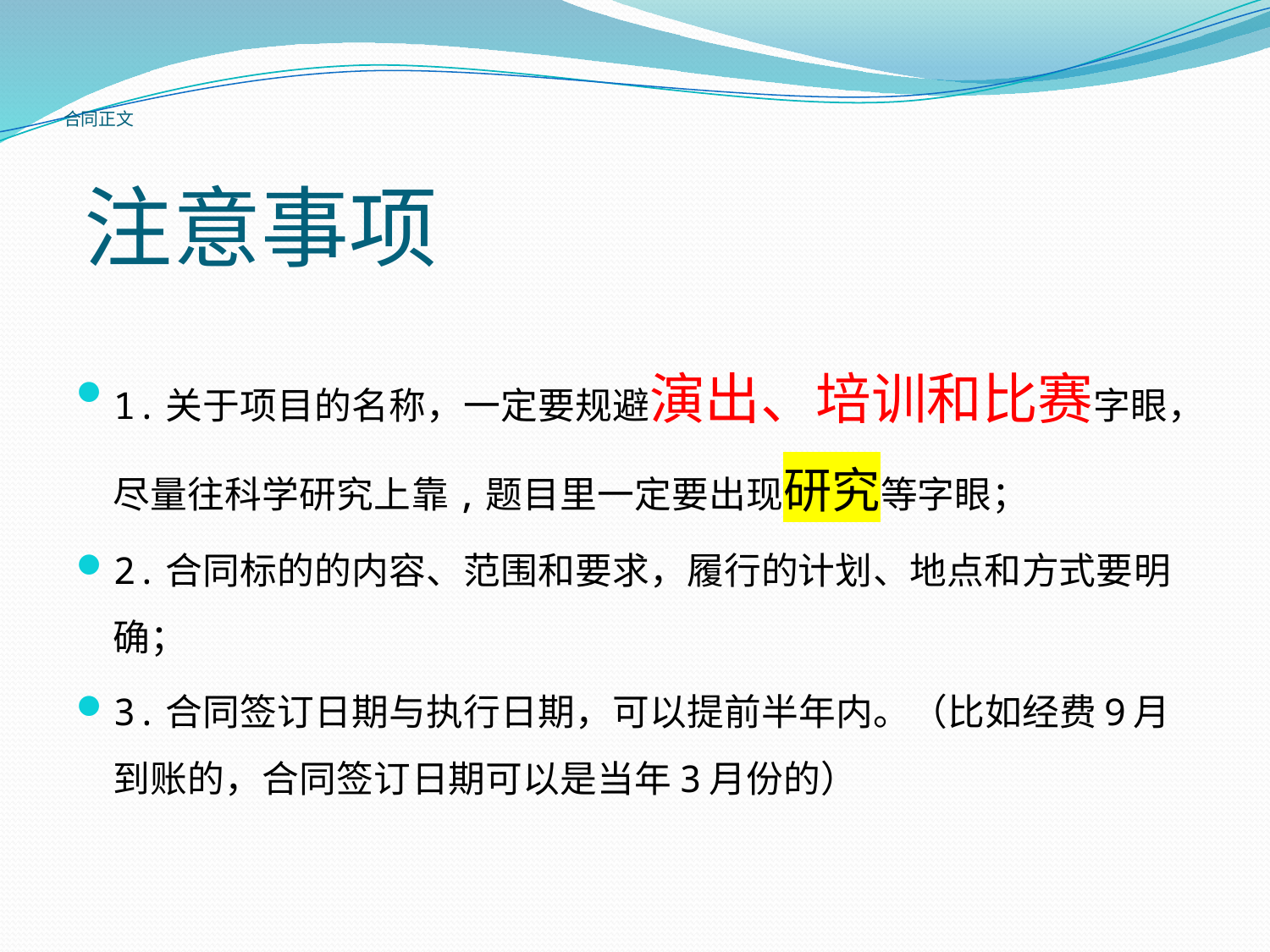

# 合同正文
注意事项

1.关于项目的名称，一定要规避演出、培训和比赛字眼，尽量往科学研究上靠,题目里一定要出现研究等字眼；
2.合同标的的内容、范围和要求，履行的计划、地点和方式要明确；
3.合同签订日期与执行日期，可以提前半年内。（比如经费9月到账的，合同签订日期可以是当年3月份的）